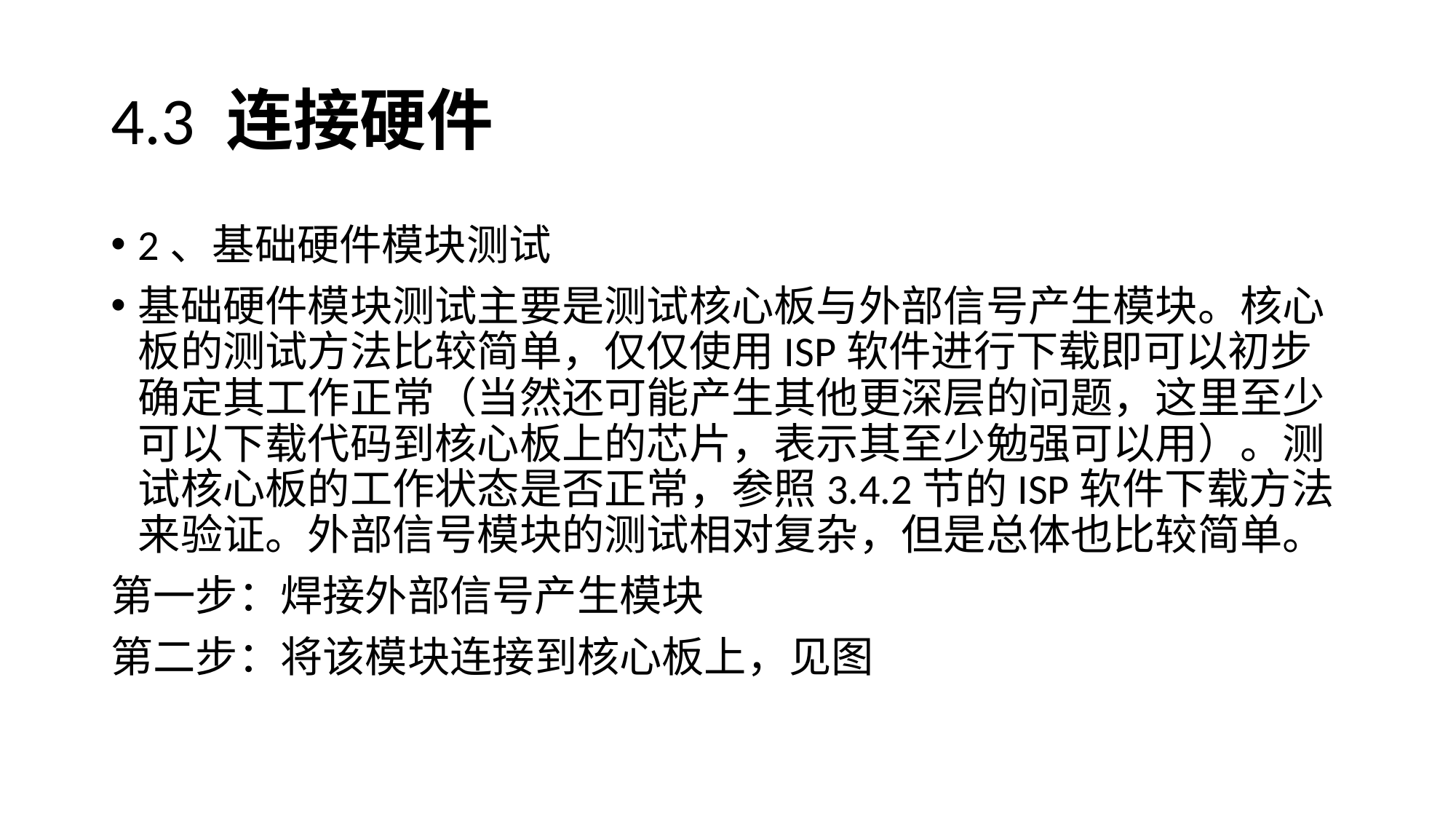

# 4.3 连接硬件
2、基础硬件模块测试
基础硬件模块测试主要是测试核心板与外部信号产生模块。核心板的测试方法比较简单，仅仅使用ISP软件进行下载即可以初步确定其工作正常（当然还可能产生其他更深层的问题，这里至少可以下载代码到核心板上的芯片，表示其至少勉强可以用）。测试核心板的工作状态是否正常，参照3.4.2节的ISP软件下载方法来验证。外部信号模块的测试相对复杂，但是总体也比较简单。
第一步：焊接外部信号产生模块
第二步：将该模块连接到核心板上，见图